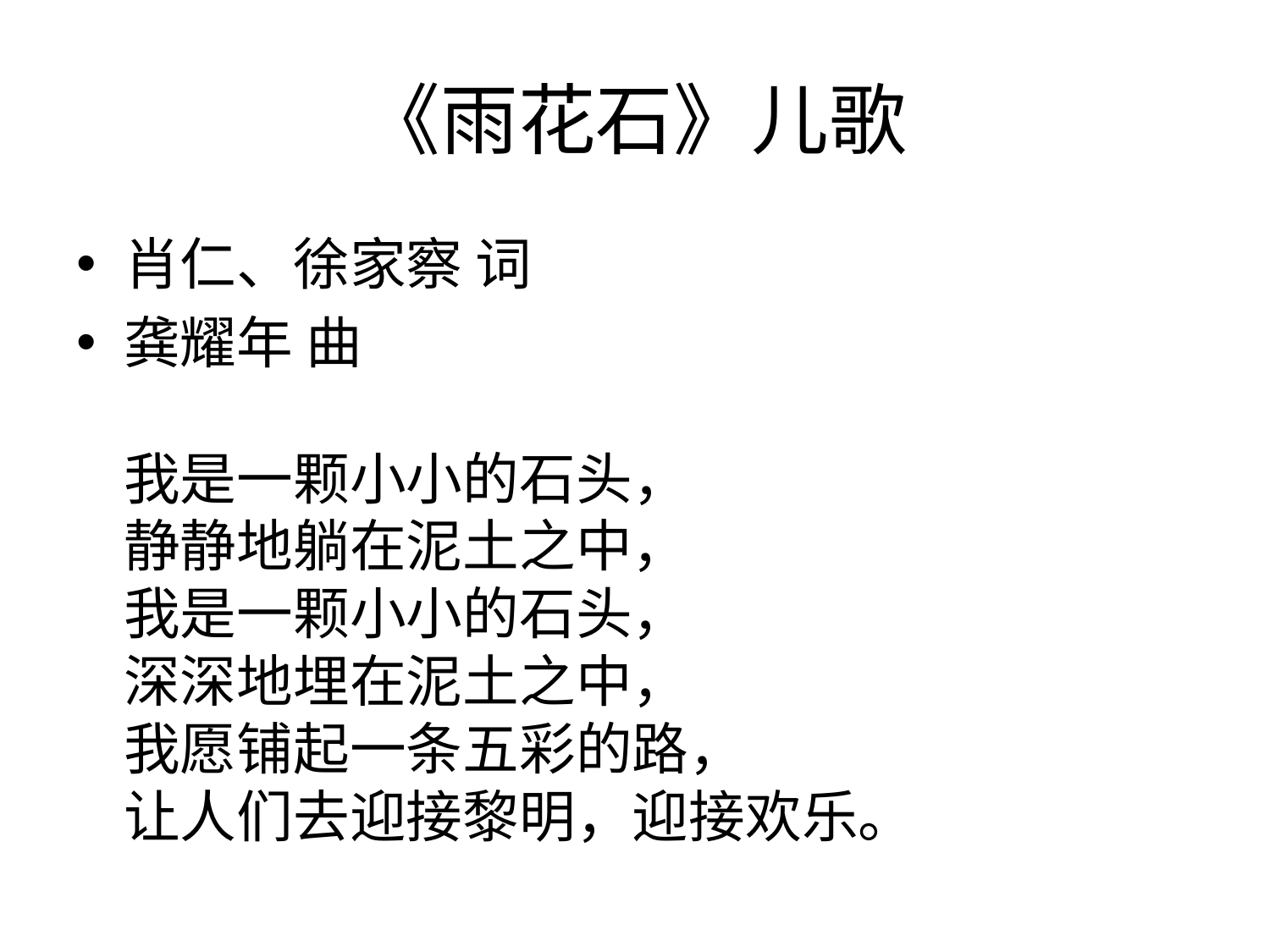

# 《雨花石》儿歌
肖仁、徐家察 词
龚耀年 曲
我是一颗小小的石头，
静静地躺在泥土之中，
我是一颗小小的石头，
深深地埋在泥土之中，
我愿铺起一条五彩的路，
让人们去迎接黎明，迎接欢乐。